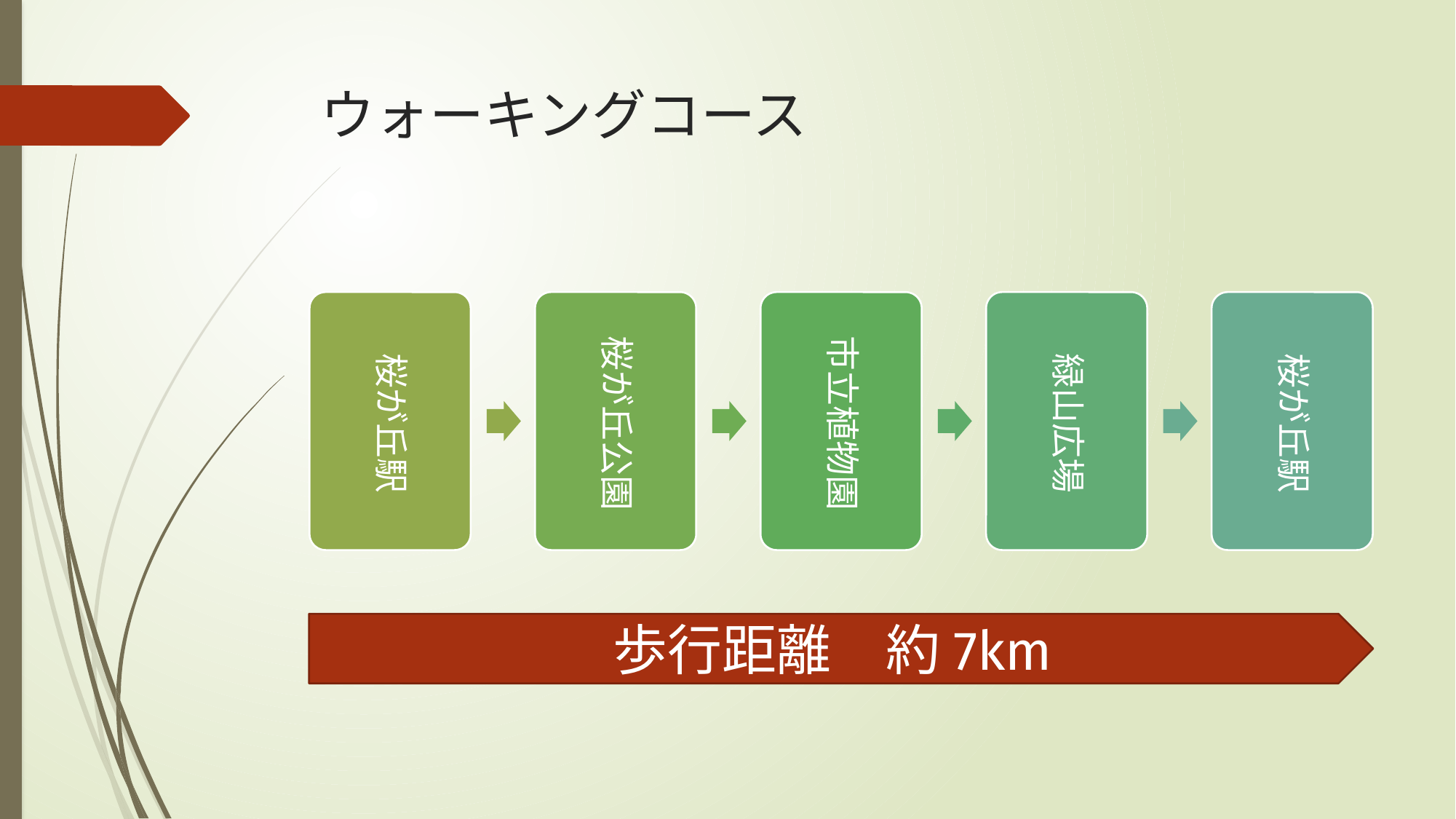

# ウォーキングコース
桜が丘駅

桜が丘公園

市立植物園

緑山広場

桜が丘駅
歩行距離　約7km